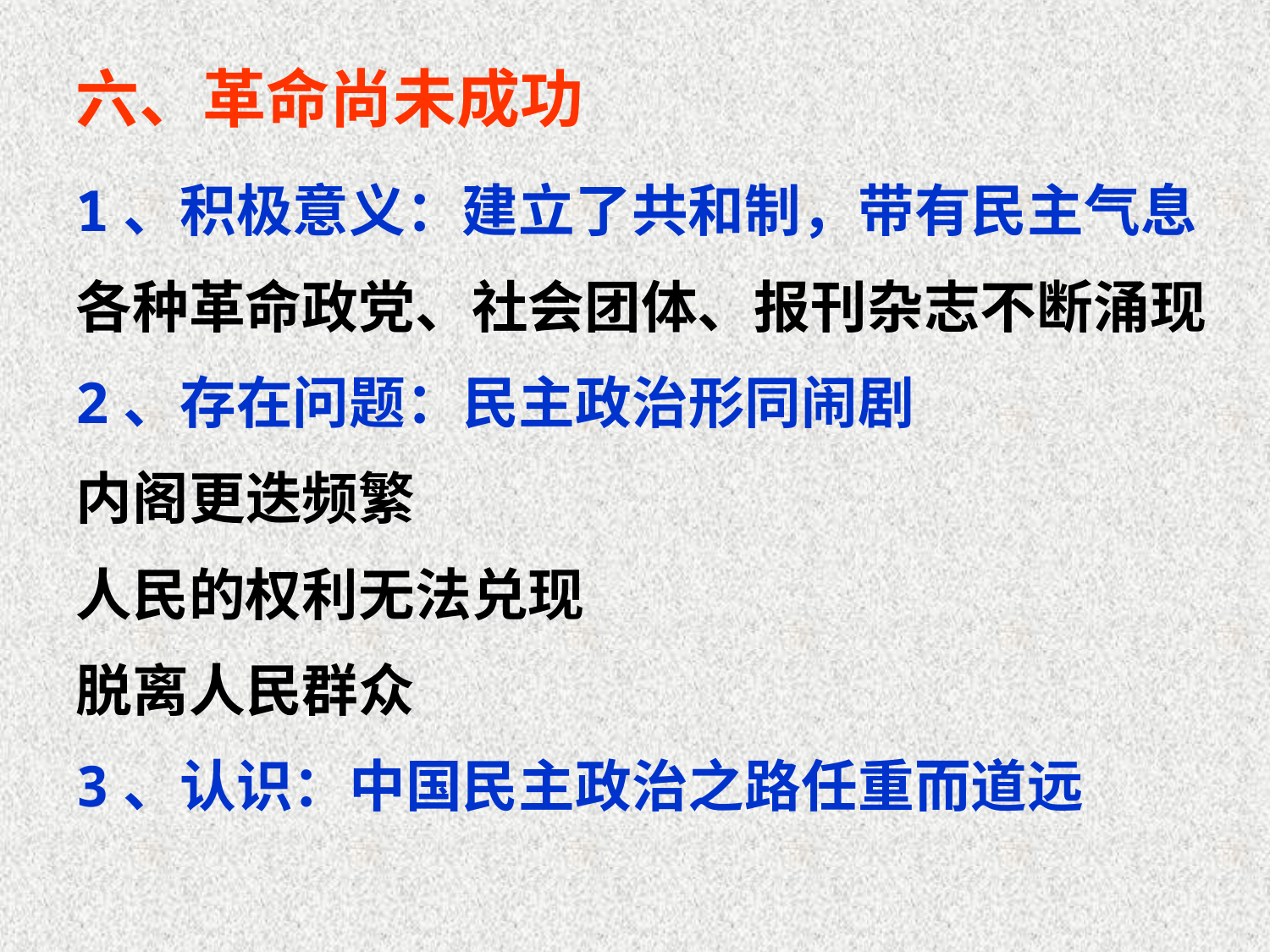

六、革命尚未成功
1、积极意义：建立了共和制，带有民主气息
各种革命政党、社会团体、报刊杂志不断涌现
2、存在问题：民主政治形同闹剧
内阁更迭频繁
人民的权利无法兑现
脱离人民群众
3、认识：中国民主政治之路任重而道远